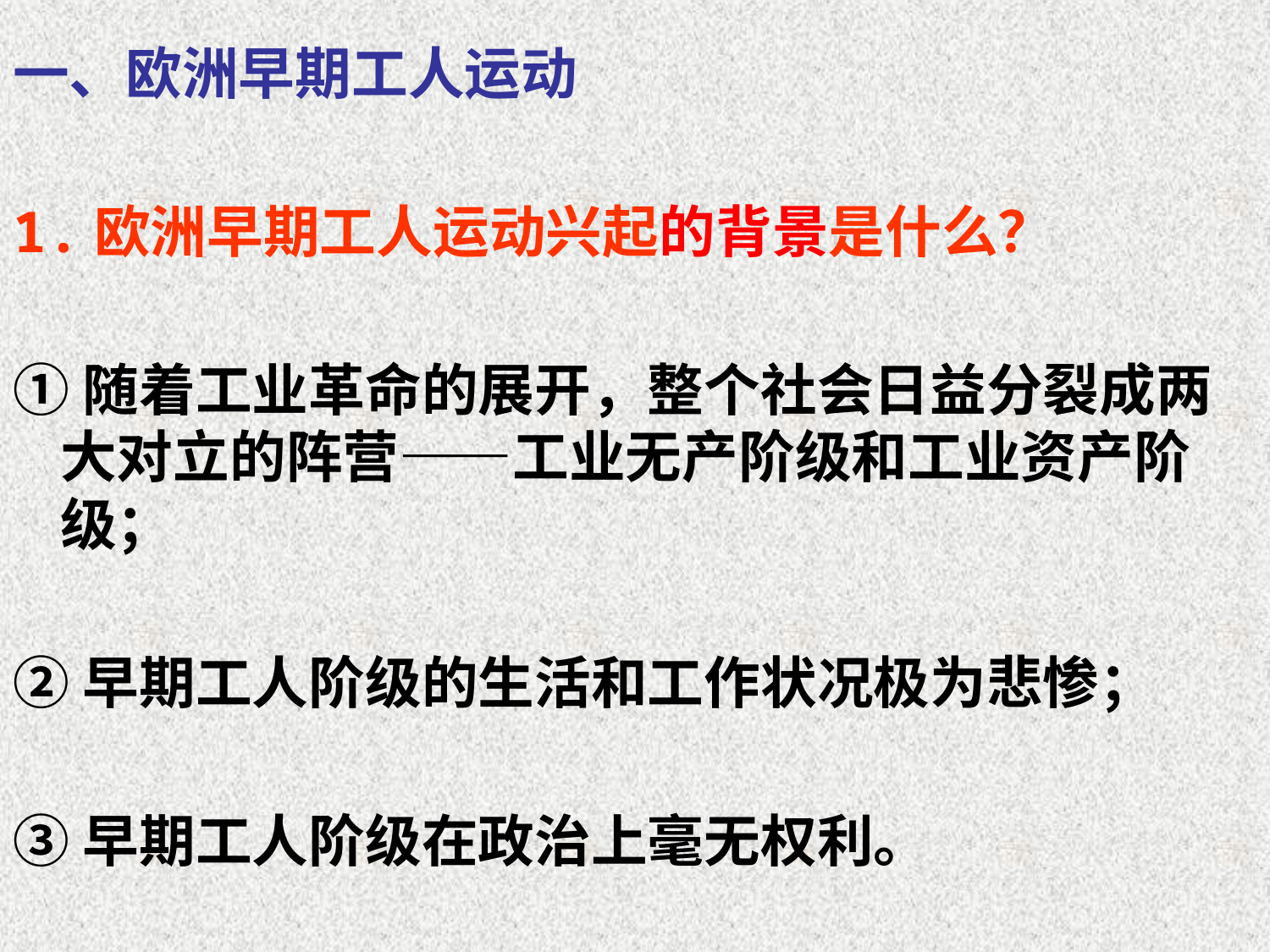

一、欧洲早期工人运动

1.欧洲早期工人运动兴起的背景是什么？

①随着工业革命的展开，整个社会日益分裂成两大对立的阵营——工业无产阶级和工业资产阶级；

②早期工人阶级的生活和工作状况极为悲惨；

③早期工人阶级在政治上毫无权利。